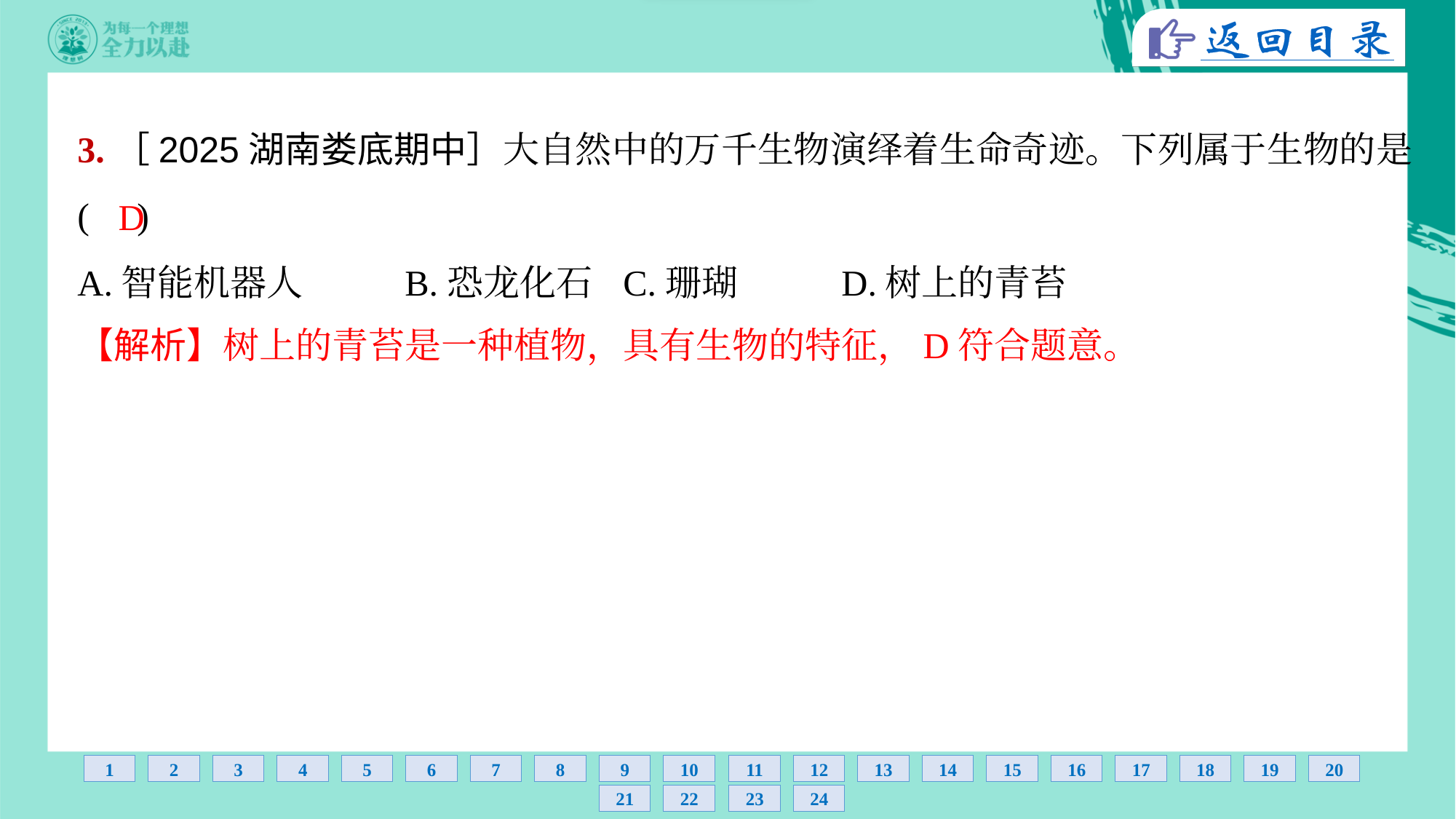

3.［2025湖南娄底期中］大自然中的万千生物演绎着生命奇迹。下列属于生物的是
(     )
D
A.智能机器人	B.恐龙化石	C.珊瑚	D.树上的青苔
【解析】树上的青苔是一种植物，具有生物的特征，D符合题意。